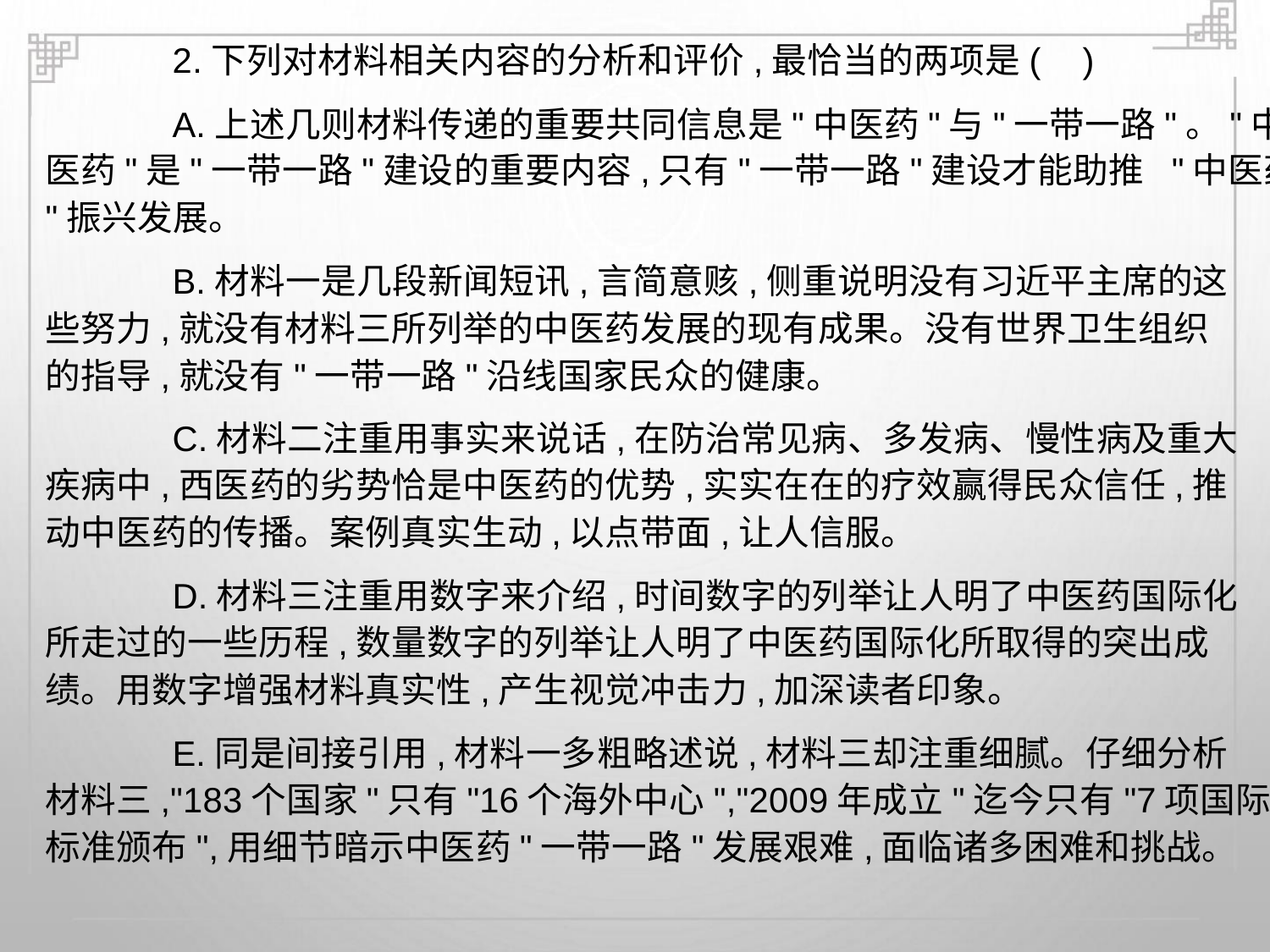

2.下列对材料相关内容的分析和评价,最恰当的两项是( )
A.上述几则材料传递的重要共同信息是"中医药"与"一带一路"。"中
医药"是"一带一路"建设的重要内容,只有"一带一路"建设才能助推 "中医药
"振兴发展。
B.材料一是几段新闻短讯,言简意赅,侧重说明没有习近平主席的这
些努力,就没有材料三所列举的中医药发展的现有成果。没有世界卫生组织
的指导,就没有"一带一路"沿线国家民众的健康。
C.材料二注重用事实来说话,在防治常见病、多发病、慢性病及重大
疾病中,西医药的劣势恰是中医药的优势,实实在在的疗效赢得民众信任,推
动中医药的传播。案例真实生动,以点带面,让人信服。
D.材料三注重用数字来介绍,时间数字的列举让人明了中医药国际化
所走过的一些历程,数量数字的列举让人明了中医药国际化所取得的突出成
绩。用数字增强材料真实性,产生视觉冲击力,加深读者印象。
E.同是间接引用,材料一多粗略述说,材料三却注重细腻。仔细分析
材料三,"183个国家"只有"16个海外中心","2009年成立"迄今只有"7项国际
标准颁布",用细节暗示中医药"一带一路"发展艰难,面临诸多困难和挑战。